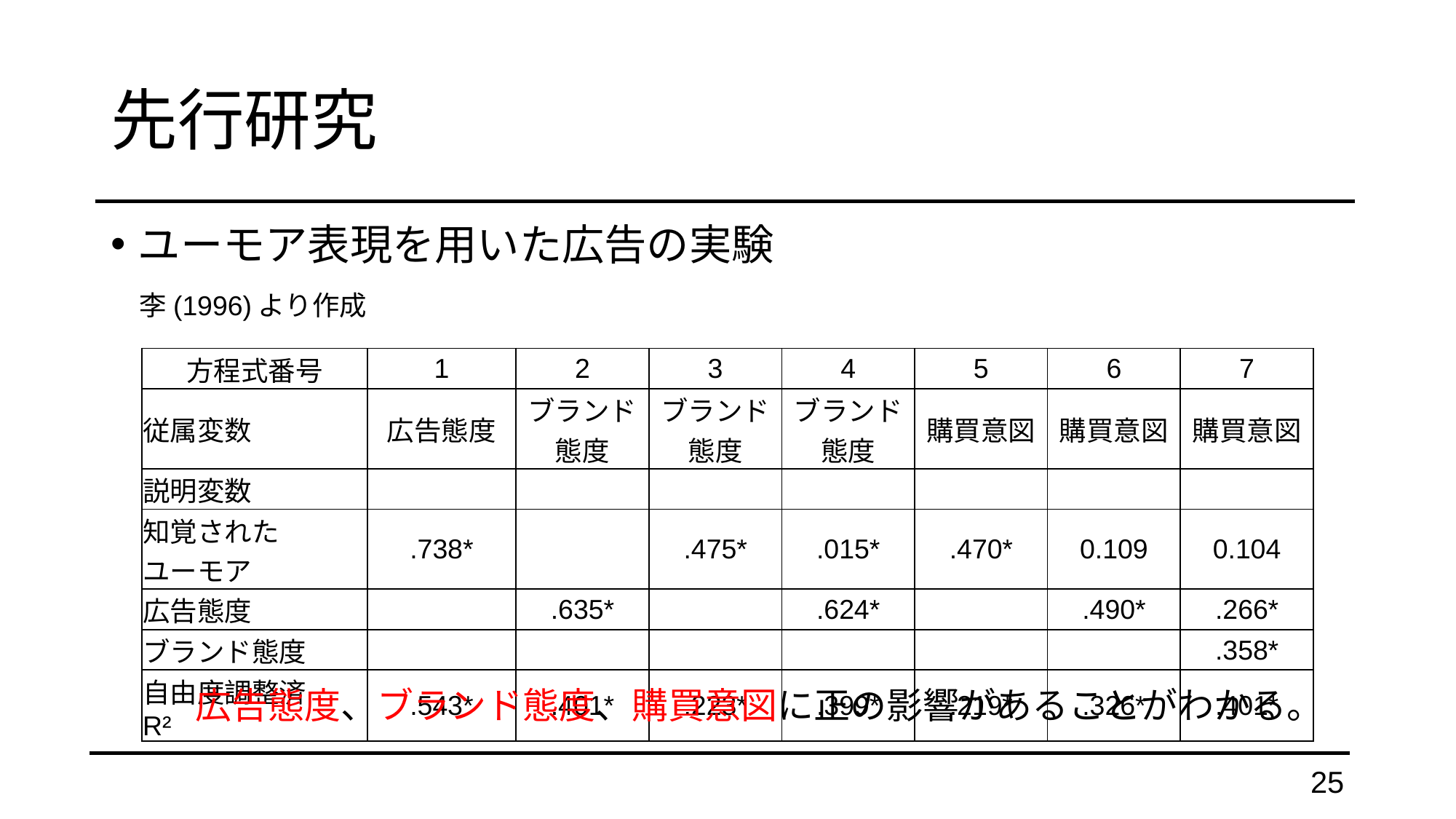

# 先行研究
ユーモア表現を用いた広告の実験
李(1996)より作成
| 方程式番号 | 1 | 2 | 3 | 4 | 5 | 6 | 7 |
| --- | --- | --- | --- | --- | --- | --- | --- |
| 従属変数 | 広告態度 | ブランド 態度 | ブランド 態度 | ブランド 態度 | 購買意図 | 購買意図 | 購買意図 |
| 説明変数 |  |  |  |  |  |  |  |
| 知覚された ユーモア | .738\* |  | .475\* | .015\* | .470\* | 0.109 | 0.104 |
| 広告態度 |  | .635\* |  | .624\* |  | .490\* | .266\* |
| ブランド態度 |  |  |  |  |  |  | .358\* |
| 自由度調整済　R² | .543\* | .401\* | .223\* | .399\* | .219\* | .326\* | .401\* |
広告態度、ブランド態度、購買意図に正の影響があることがわかる。
25